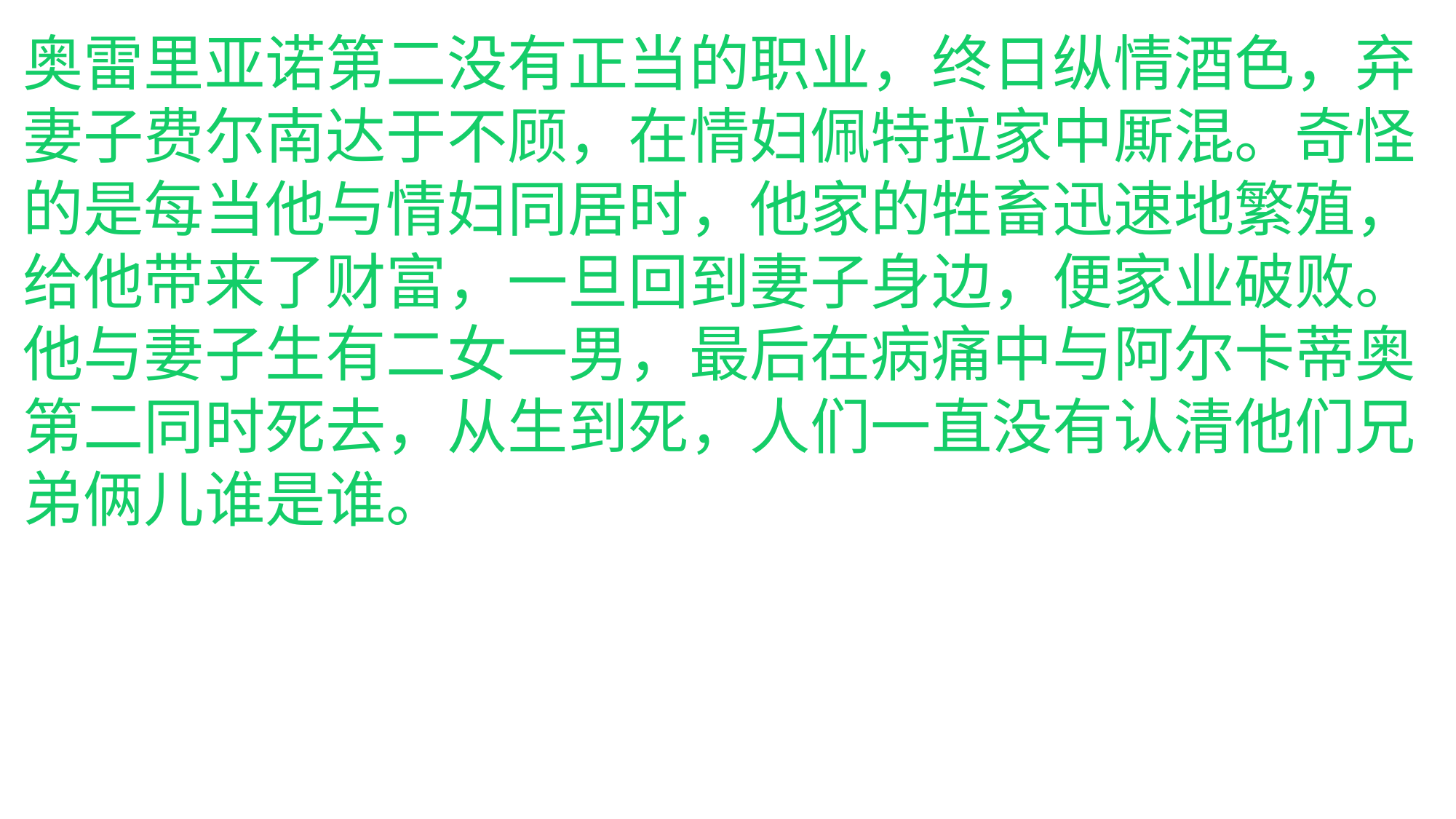

奥雷里亚诺第二没有正当的职业，终日纵情酒色，弃妻子费尔南达于不顾，在情妇佩特拉家中厮混。奇怪的是每当他与情妇同居时，他家的牲畜迅速地繁殖，给他带来了财富，一旦回到妻子身边，便家业破败。他与妻子生有二女一男，最后在病痛中与阿尔卡蒂奥第二同时死去，从生到死，人们一直没有认清他们兄弟俩儿谁是谁。